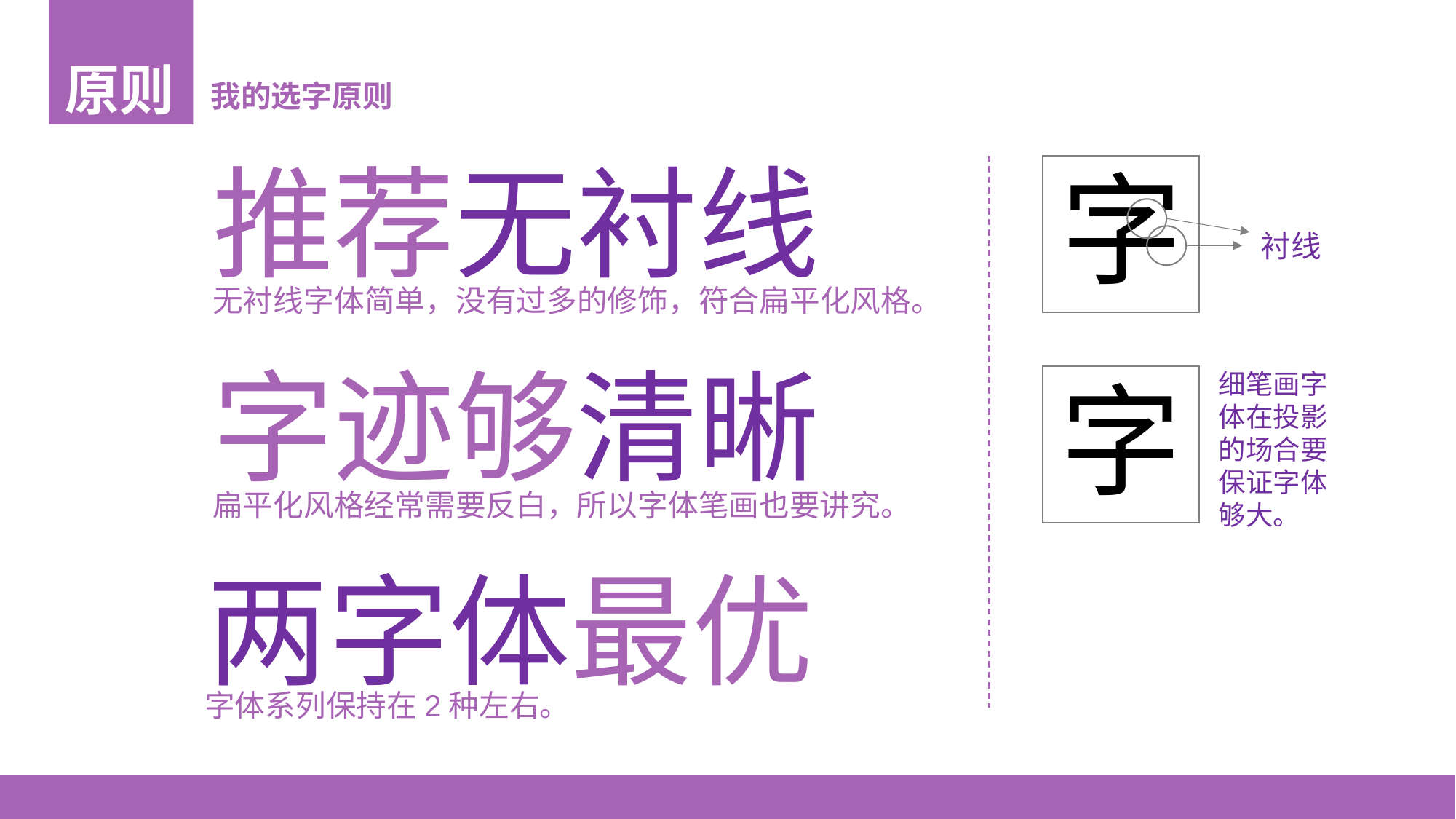

原则
我的选字原则
推荐无衬线
字

衬线

无衬线字体简单，没有过多的修饰，符合扁平化风格。
字迹够清晰
字
细笔画字体在投影的场合要保证字体够大。

扁平化风格经常需要反白，所以字体笔画也要讲究。
两字体最优
字体系列保持在2种左右。